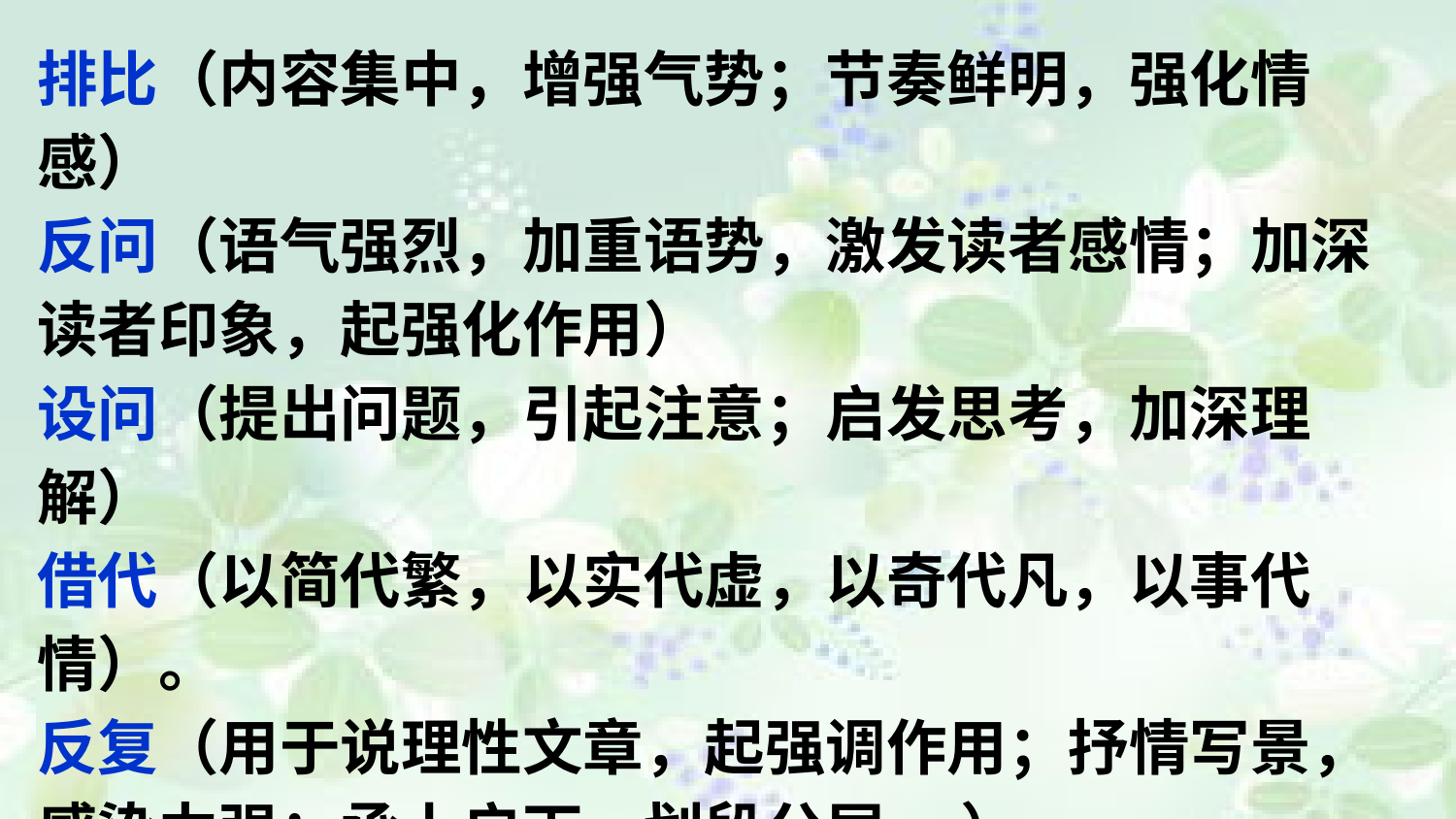

排比（内容集中，增强气势；节奏鲜明，强化情感）
反问（语气强烈，加重语势，激发读者感情；加深读者印象，起强化作用）
设问（提出问题，引起注意；启发思考，加深理解）
借代（以简代繁，以实代虚，以奇代凡，以事代情）。
反复（用于说理性文章，起强调作用；抒情写景，感染力强；承上启下，划段分层。 ）